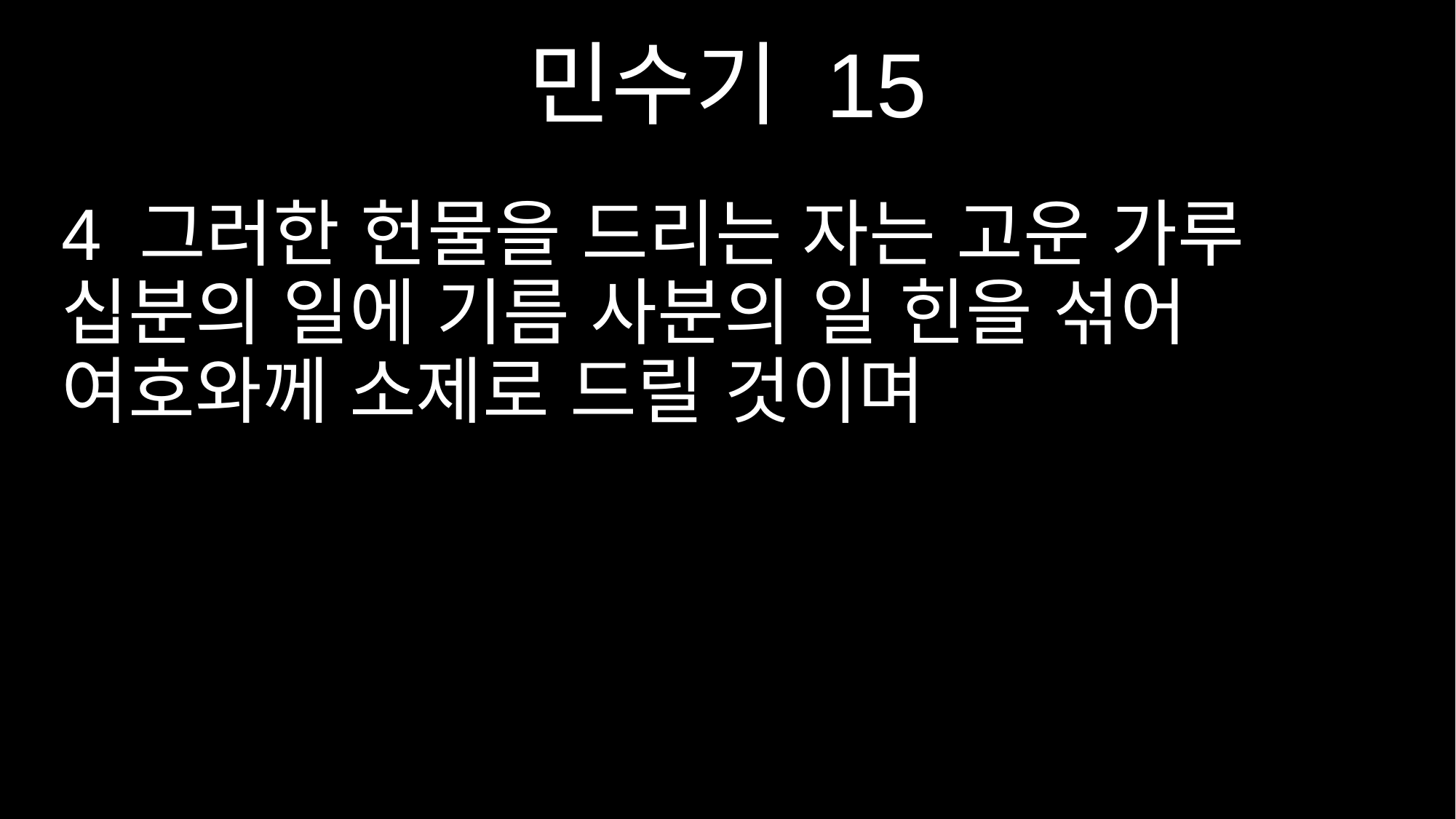

민수기 15
4 그러한 헌물을 드리는 자는 고운 가루 십분의 일에 기름 사분의 일 힌을 섞어 여호와께 소제로 드릴 것이며